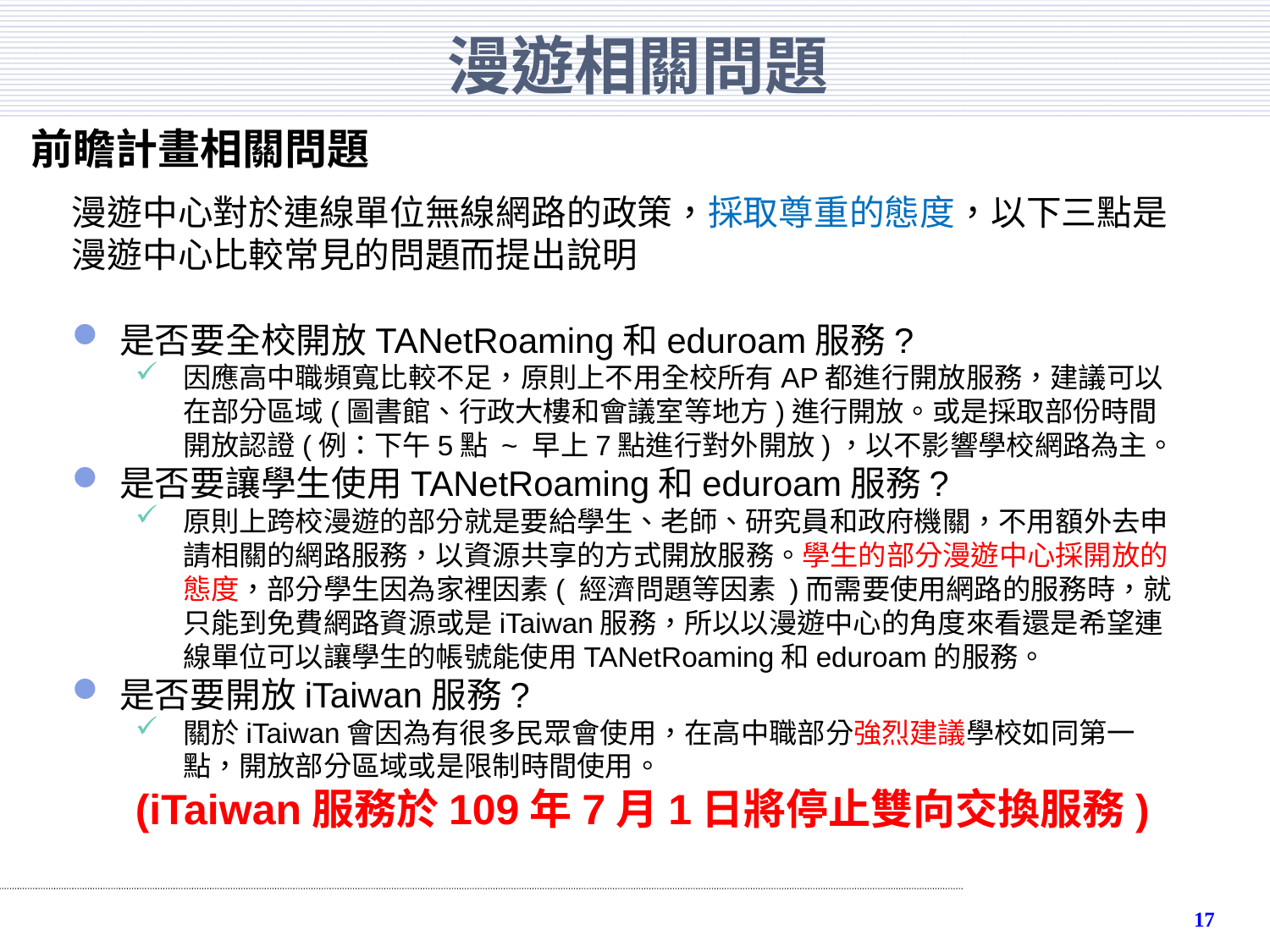

# 漫遊相關問題
前瞻計畫相關問題
漫遊中心對於連線單位無線網路的政策，採取尊重的態度，以下三點是漫遊中心比較常見的問題而提出說明

是否要全校開放TANetRoaming和eduroam服務?
因應高中職頻寬比較不足，原則上不用全校所有AP都進行開放服務，建議可以在部分區域(圖書館、行政大樓和會議室等地方)進行開放。或是採取部份時間開放認證(例：下午5點 ~ 早上7點進行對外開放)，以不影響學校網路為主。
是否要讓學生使用TANetRoaming和eduroam服務?
原則上跨校漫遊的部分就是要給學生、老師、研究員和政府機關，不用額外去申請相關的網路服務，以資源共享的方式開放服務。學生的部分漫遊中心採開放的態度，部分學生因為家裡因素( 經濟問題等因素 )而需要使用網路的服務時，就只能到免費網路資源或是iTaiwan服務，所以以漫遊中心的角度來看還是希望連線單位可以讓學生的帳號能使用TANetRoaming和eduroam的服務。
是否要開放iTaiwan服務?
關於iTaiwan會因為有很多民眾會使用，在高中職部分強烈建議學校如同第一點，開放部分區域或是限制時間使用。
(iTaiwan服務於109年7月1日將停止雙向交換服務)

17